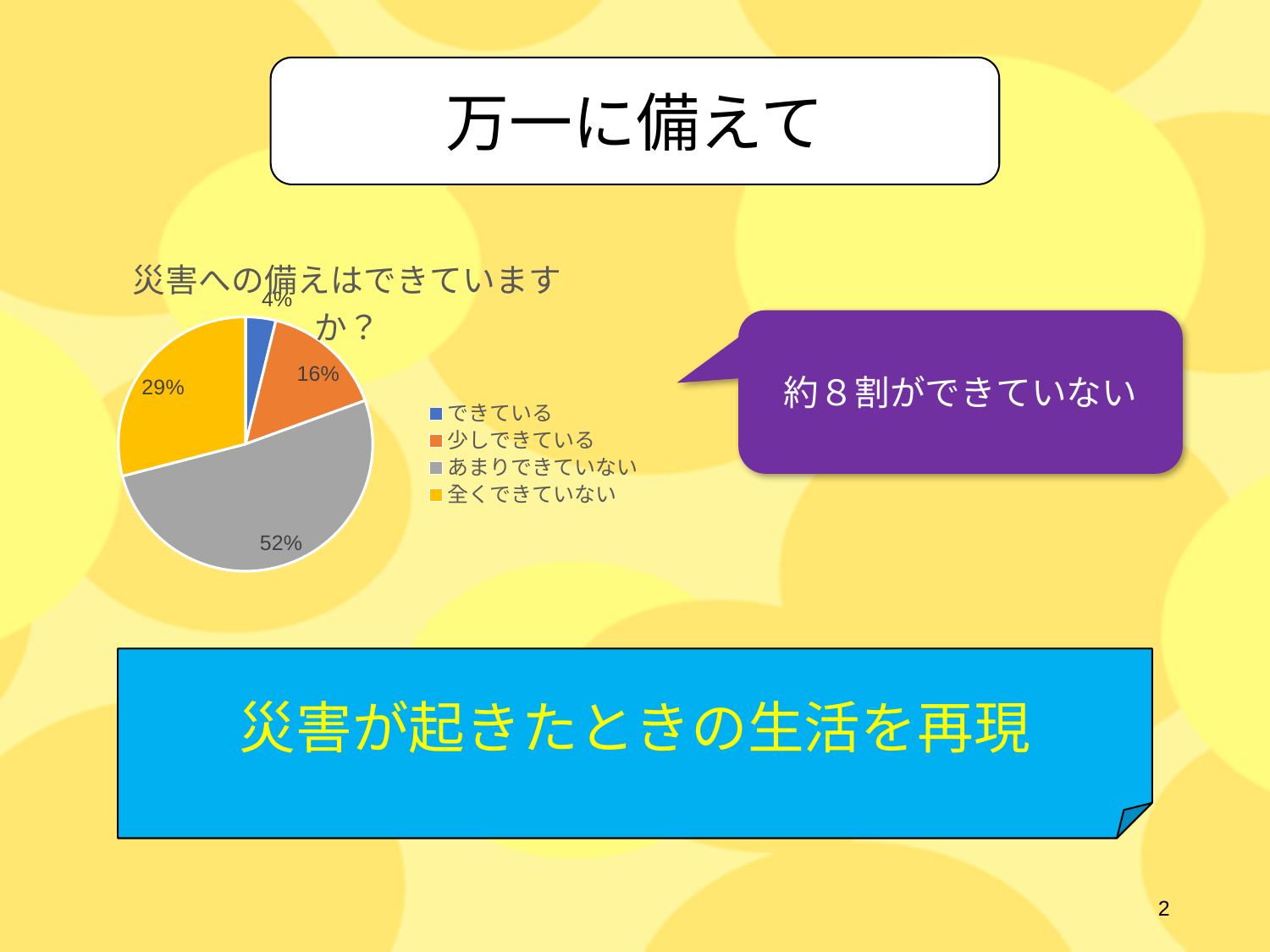

万一に備えて

### Chart: 災害への備えはできていますか？

| Category | 回答数 |
|---|---|
| できている  | 105.0 |
| 少しできている | 426.0 |
| あまりできていない | 1407.0 |
| 全くできていない | 794.0 |
約８割ができていない
災害が起きたときの生活を再現
2